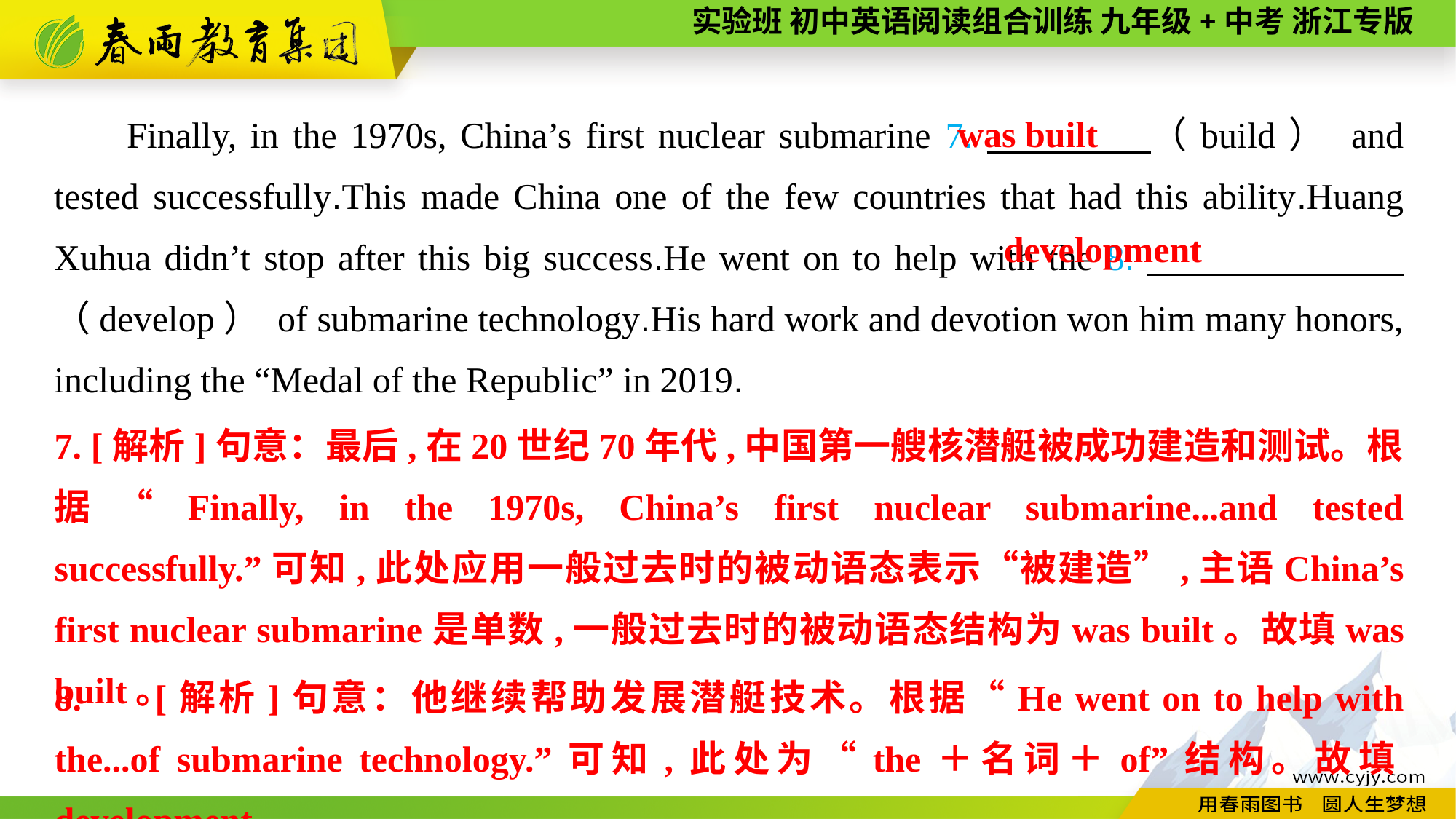

was built
Finally, in the 1970s, China’s first nuclear submarine 7.　　　　（build） and tested successfully.This made China one of the few countries that had this ability.Huang Xuhua didn’t stop after this big success.He went on to help with the 8.　　        　　（develop） of submarine technology.His hard work and devotion won him many honors, including the “Medal of the Republic” in 2019.
development
7. [解析]句意：最后,在20世纪70年代,中国第一艘核潜艇被成功建造和测试。根据“Finally, in the 1970s, China’s first nuclear submarine...and tested successfully.”可知,此处应用一般过去时的被动语态表示“被建造”,主语China’s first nuclear submarine是单数,一般过去时的被动语态结构为was built。故填was built。
8. 　[解析]句意：他继续帮助发展潜艇技术。根据“He went on to help with the...of submarine technology.”可知,此处为“the＋名词＋of”结构。故填development。